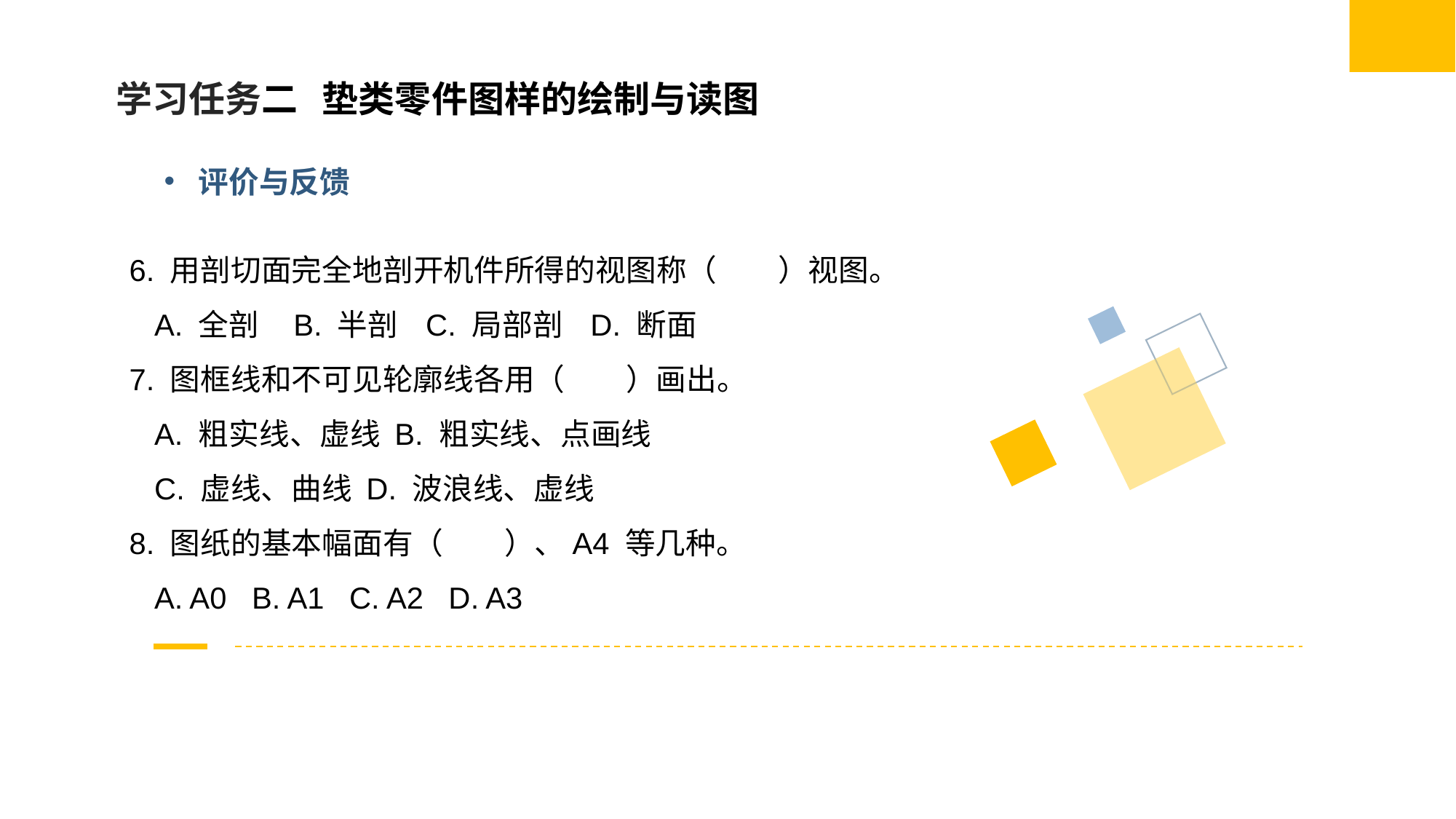

学习任务二   垫类零件图样的绘制与读图
评价与反馈
6. 用剖切面完全地剖开机件所得的视图称（　　）视图。
   A. 全剖    B. 半剖   C. 局部剖   D. 断面
7. 图框线和不可见轮廓线各用（　　）画出。
   A. 粗实线、虚线 B. 粗实线、点画线
   C. 虚线、曲线 D. 波浪线、虚线
8. 图纸的基本幅面有（　　）、A4 等几种。
   A. A0   B. A1   C. A2   D. A3